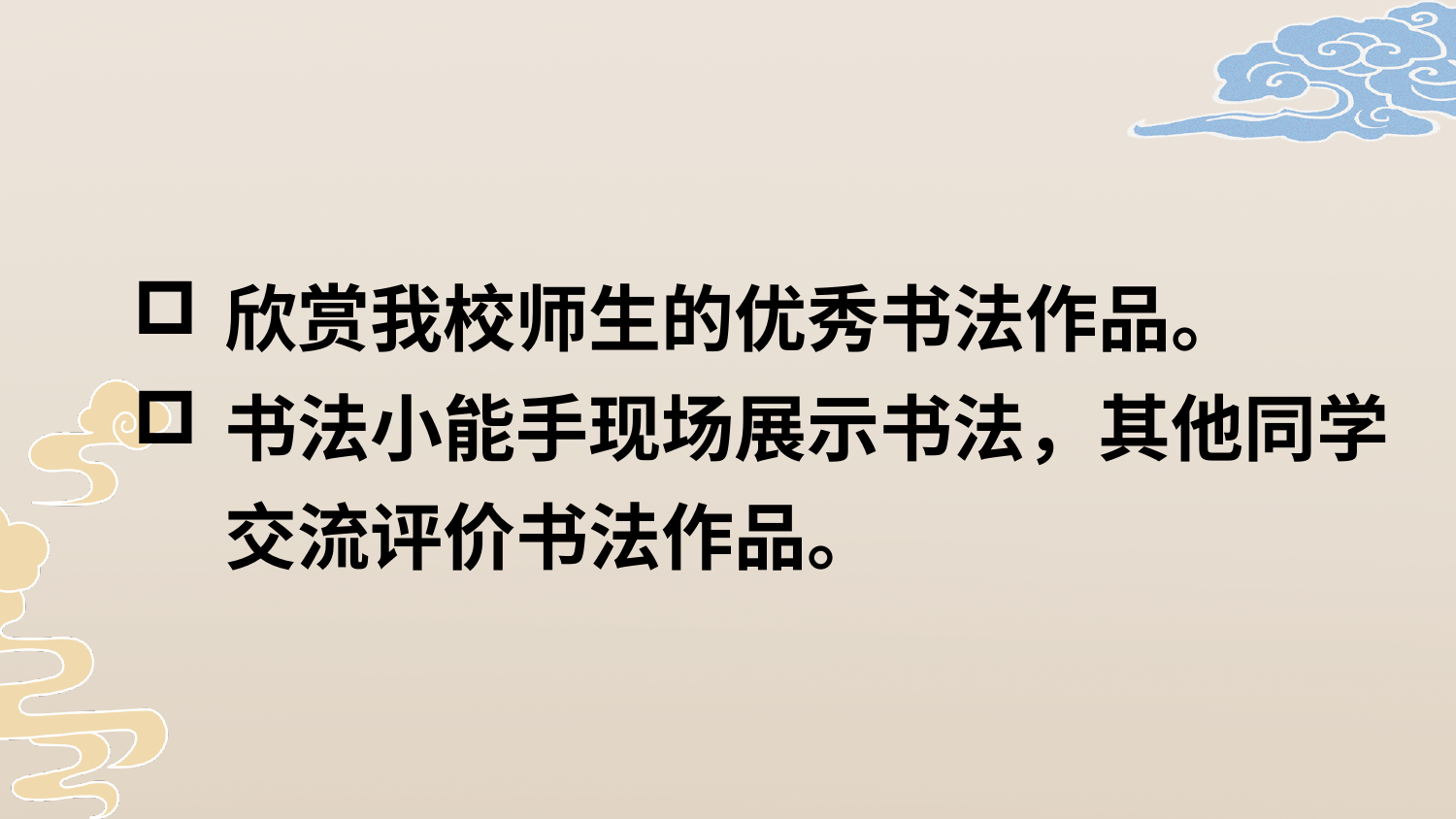

欣赏我校师生的优秀书法作品。
书法小能手现场展示书法，其他同学交流评价书法作品。